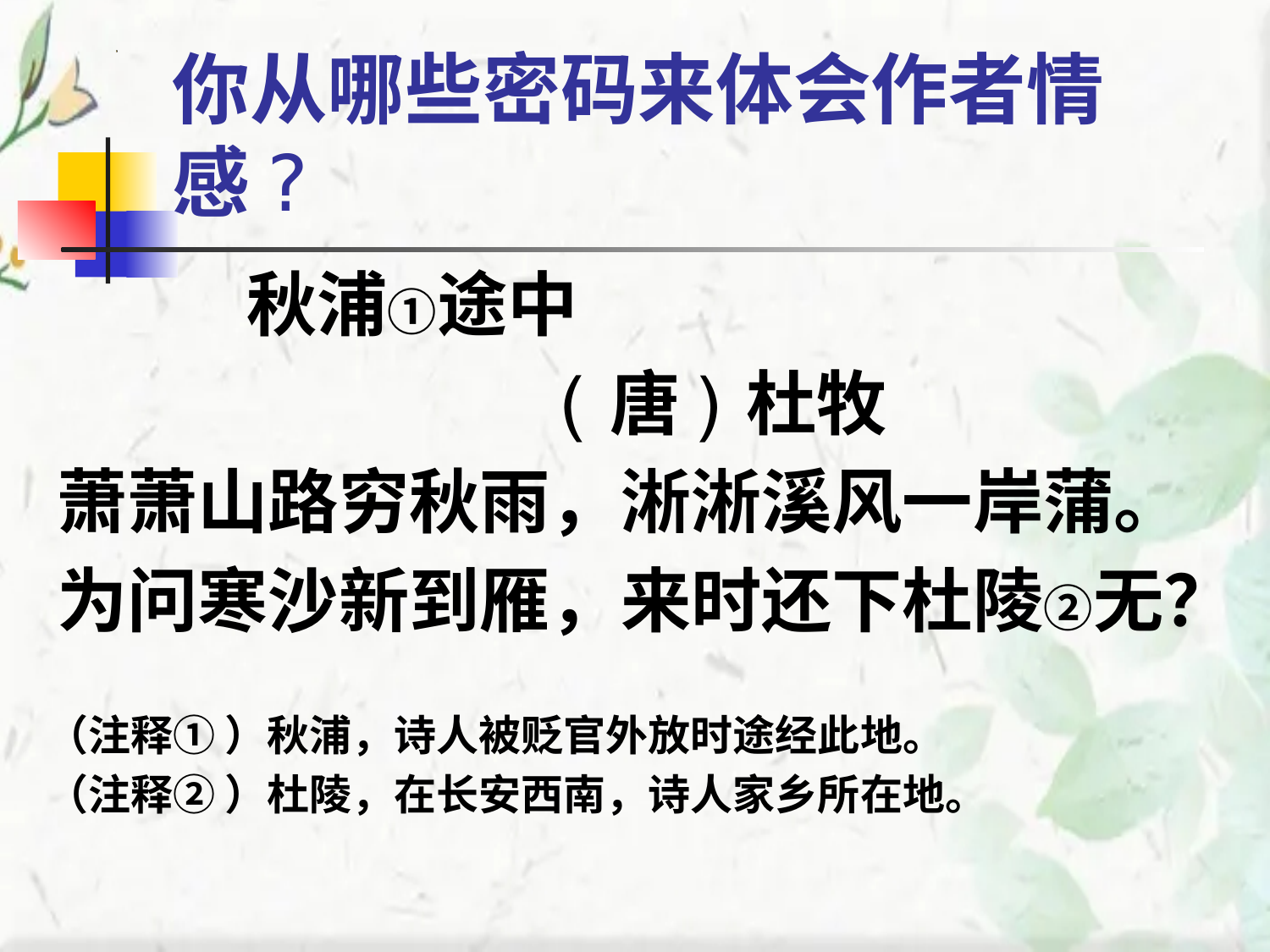

# 你从哪些密码来体会作者情感?
                         秋浦①途中
                             (唐)杜牧
     萧萧山路穷秋雨，淅淅溪风一岸蒲。
     为问寒沙新到雁，来时还下杜陵②无？

        （注释① ）秋浦，诗人被贬官外放时途经此地。
        （注释② ）杜陵，在长安西南，诗人家乡所在地。